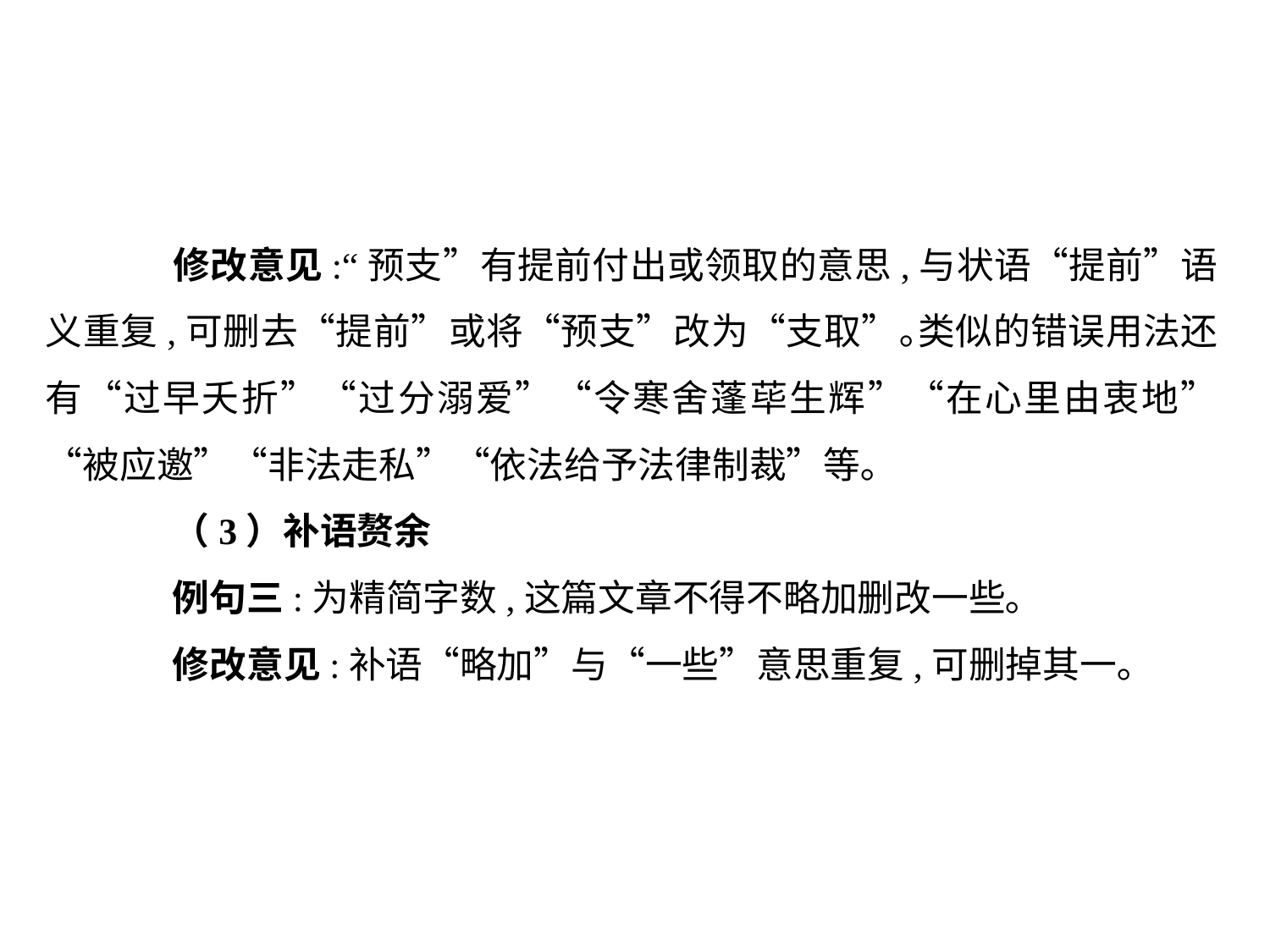

修改意见:“预支”有提前付出或领取的意思,与状语“提前”语义重复,可删去“提前”或将“预支”改为“支取”｡类似的错误用法还有“过早夭折”“过分溺爱”“令寒舍蓬荜生辉”“在心里由衷地”“被应邀”“非法走私”“依法给予法律制裁”等｡
	（3）补语赘余
	例句三:为精简字数,这篇文章不得不略加删改一些｡
	修改意见:补语“略加”与“一些”意思重复,可删掉其一｡